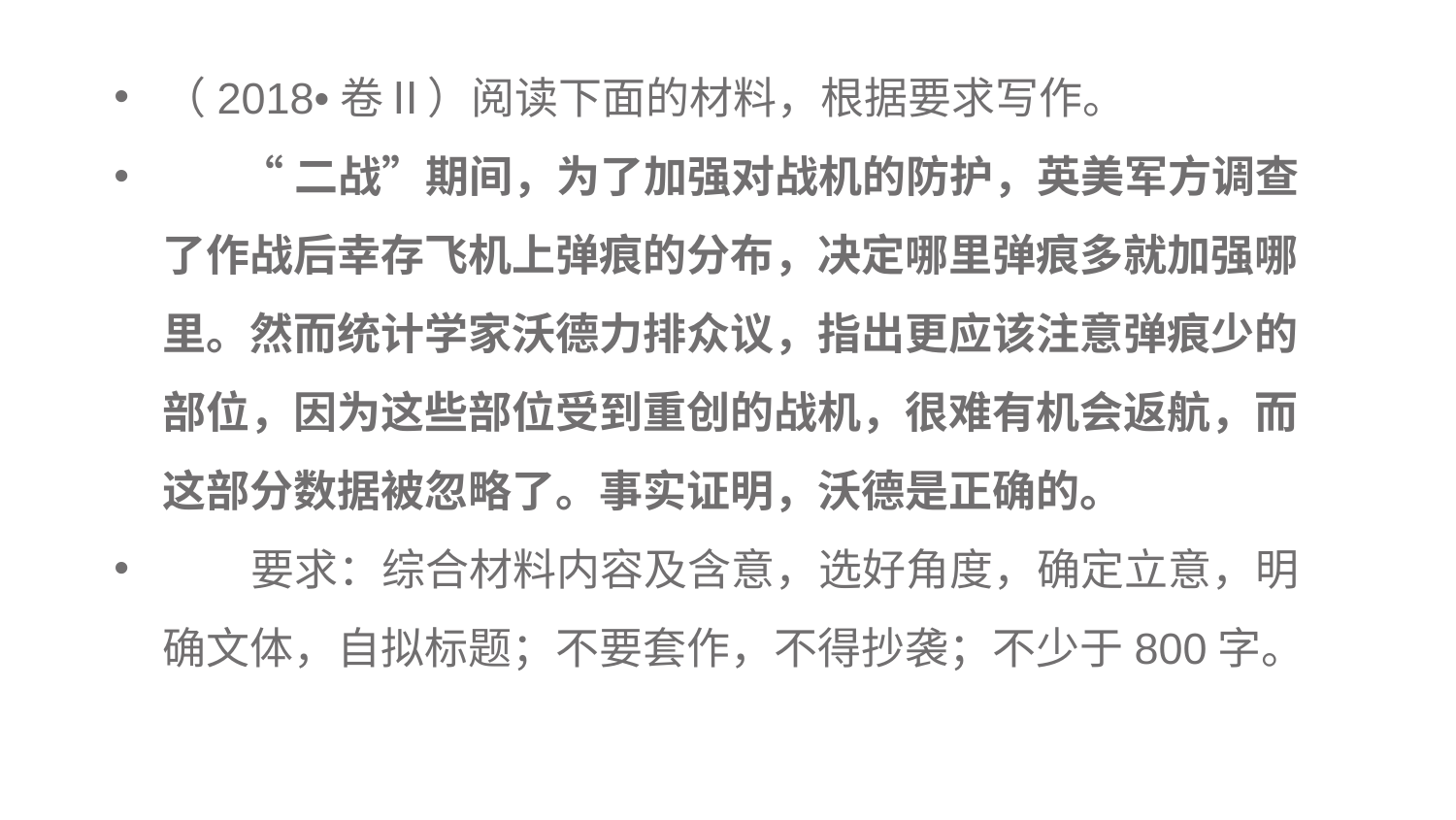

（2018•卷Ⅱ）阅读下面的材料，根据要求写作。
        “二战”期间，为了加强对战机的防护，英美军方调查了作战后幸存飞机上弹痕的分布，决定哪里弹痕多就加强哪里。然而统计学家沃德力排众议，指出更应该注意弹痕少的部位，因为这些部位受到重创的战机，很难有机会返航，而这部分数据被忽略了。事实证明，沃德是正确的。
        要求：综合材料内容及含意，选好角度，确定立意，明确文体，自拟标题；不要套作，不得抄袭；不少于800字。